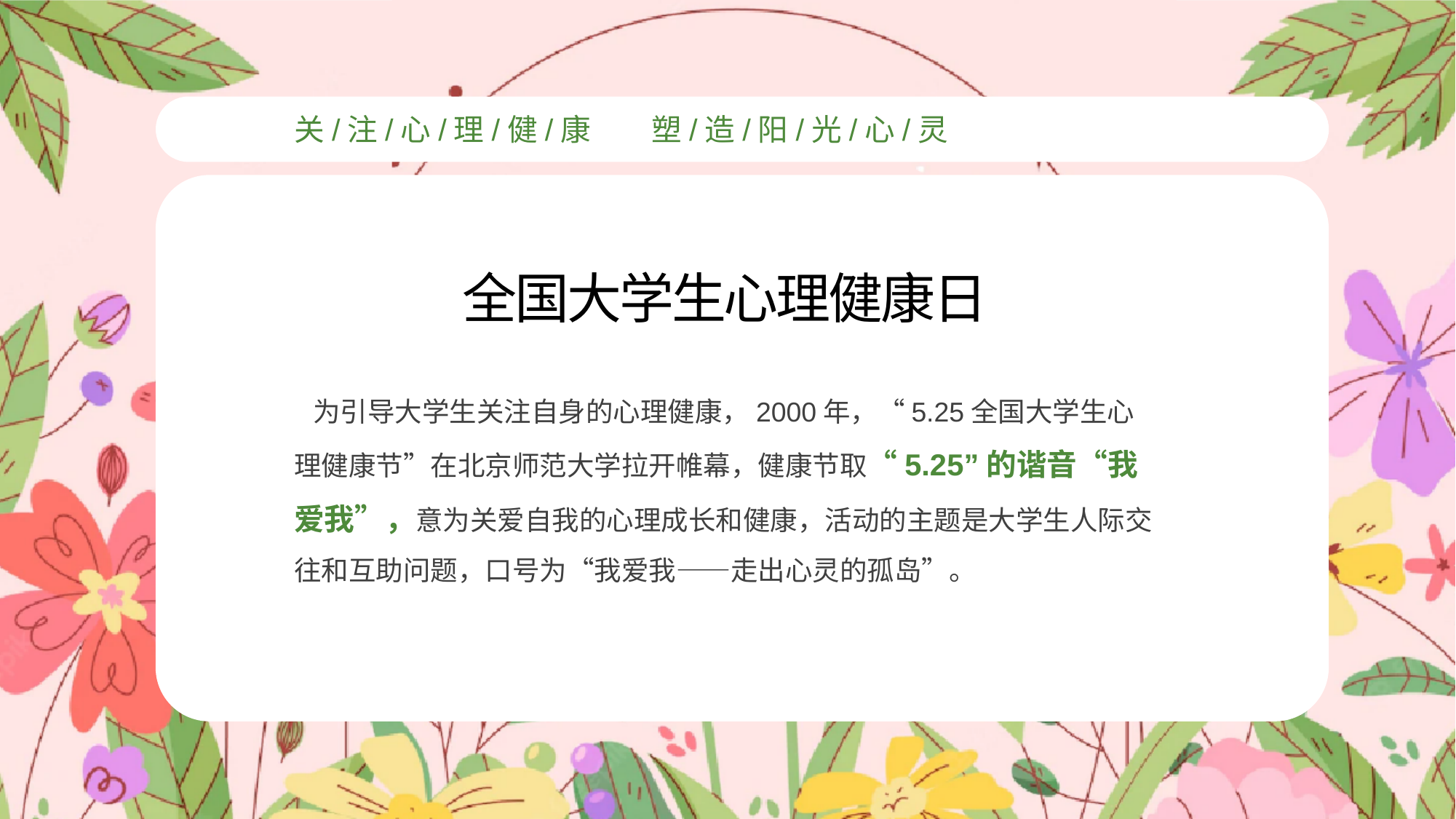

关/注/心/理/健/康         塑/造/阳/光/心/灵

全国大学生心理健康日
  为引导大学生关注自身的心理健康，2000年，“5.25全国大学生心理健康节”在北京师范大学拉开帷幕，健康节取“5.25”的谐音“我爱我”，意为关爱自我的心理成长和健康，活动的主题是大学生人际交往和互助问题，口号为“我爱我——走出心灵的孤岛”。